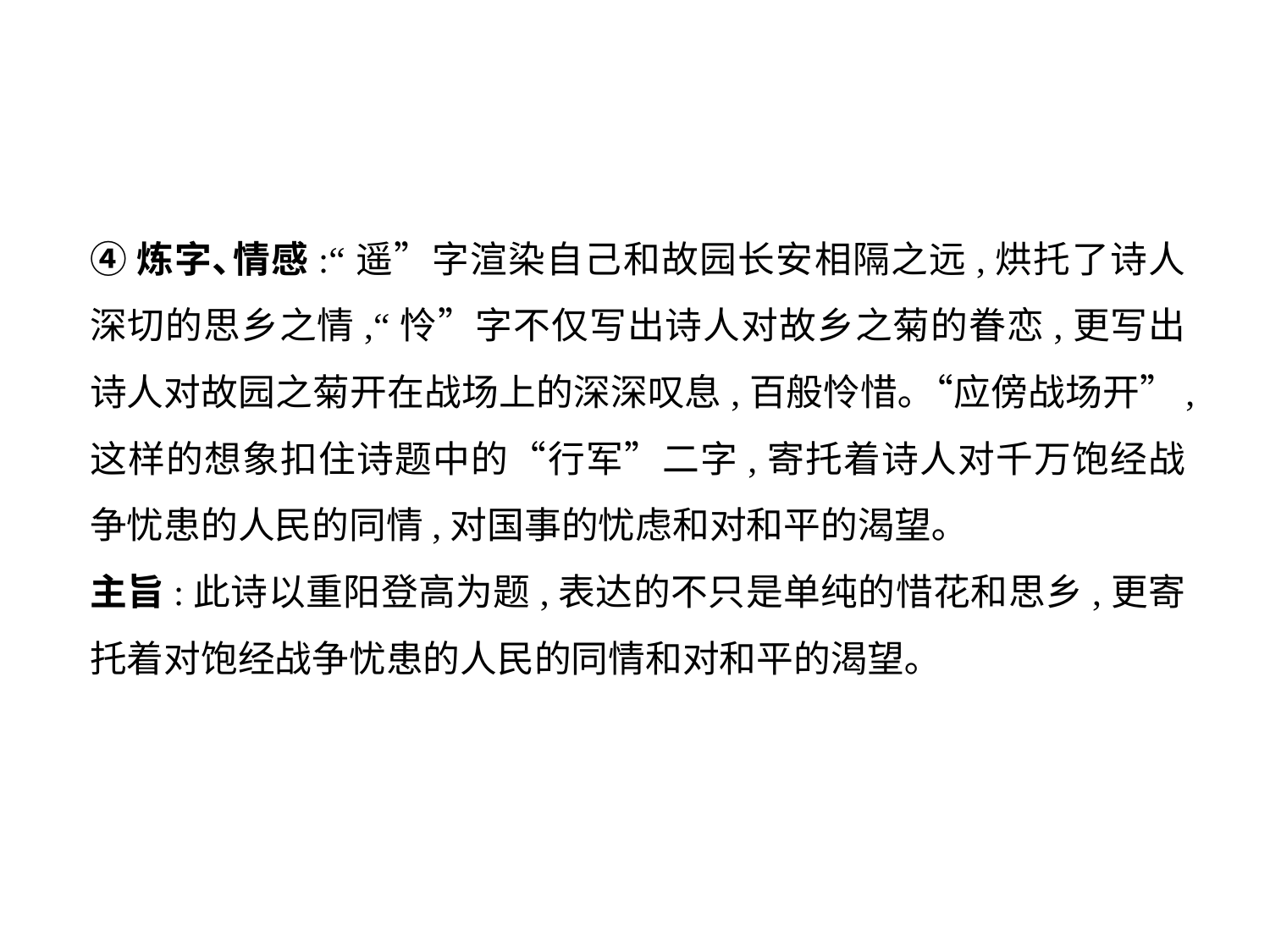

④炼字､情感:“遥”字渲染自己和故园长安相隔之远,烘托了诗人深切的思乡之情,“怜”字不仅写出诗人对故乡之菊的眷恋,更写出诗人对故园之菊开在战场上的深深叹息,百般怜惜｡“应傍战场开”,这样的想象扣住诗题中的“行军”二字,寄托着诗人对千万饱经战争忧患的人民的同情,对国事的忧虑和对和平的渴望｡
主旨:此诗以重阳登高为题,表达的不只是单纯的惜花和思乡,更寄托着对饱经战争忧患的人民的同情和对和平的渴望｡